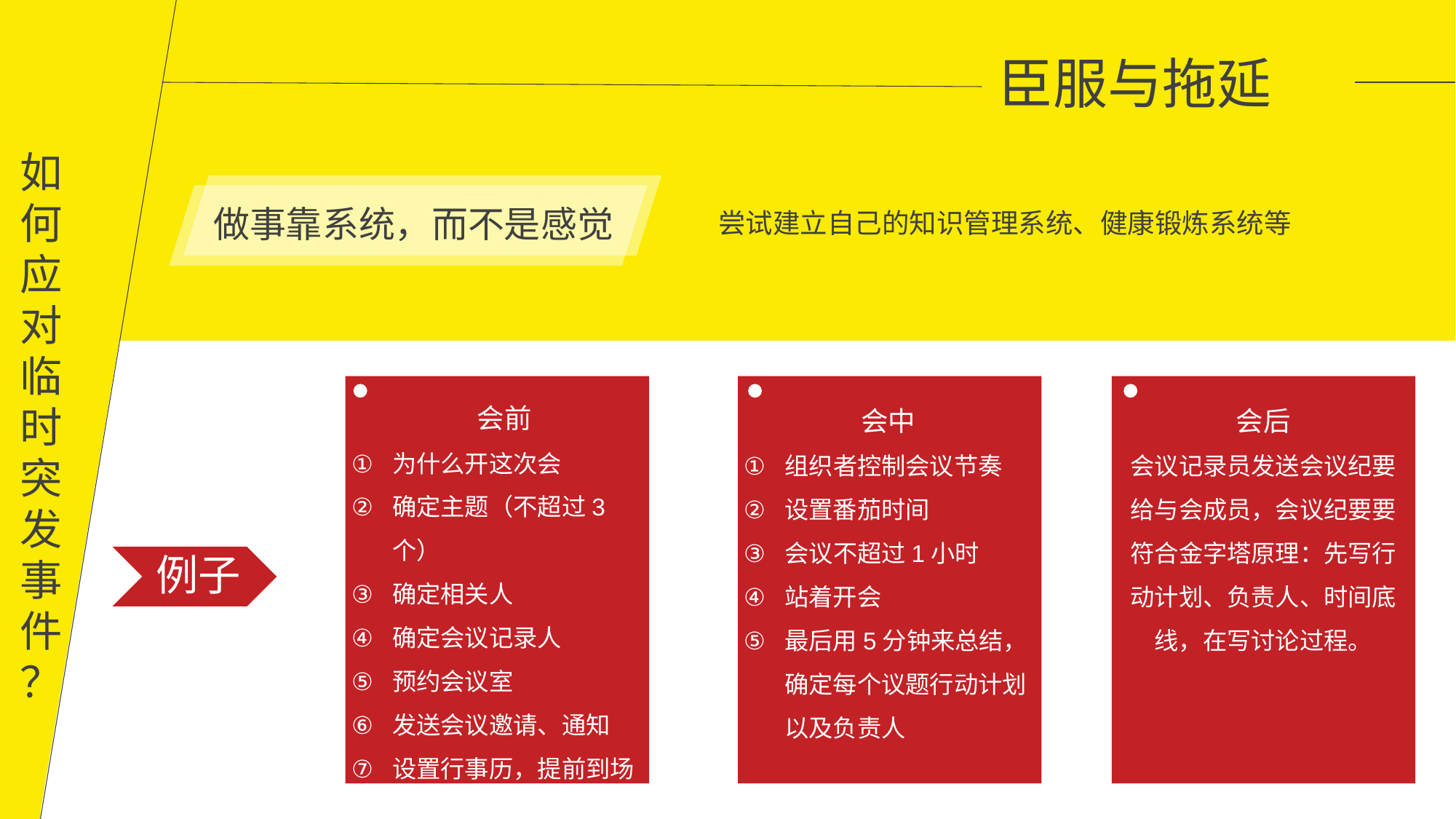

臣服与拖延
如何应对临时突发事件？

做事靠系统，而不是感觉
尝试建立自己的知识管理系统、健康锻炼系统等

会前
为什么开这次会
确定主题（不超过3个）
确定相关人
确定会议记录人
预约会议室
发送会议邀请、通知
设置行事历，提前到场
会中
组织者控制会议节奏
设置番茄时间
会议不超过1小时
站着开会
最后用5分钟来总结，确定每个议题行动计划以及负责人
会后
会议记录员发送会议纪要给与会成员，会议纪要要符合金字塔原理：先写行动计划、负责人、时间底线，在写讨论过程。

例子